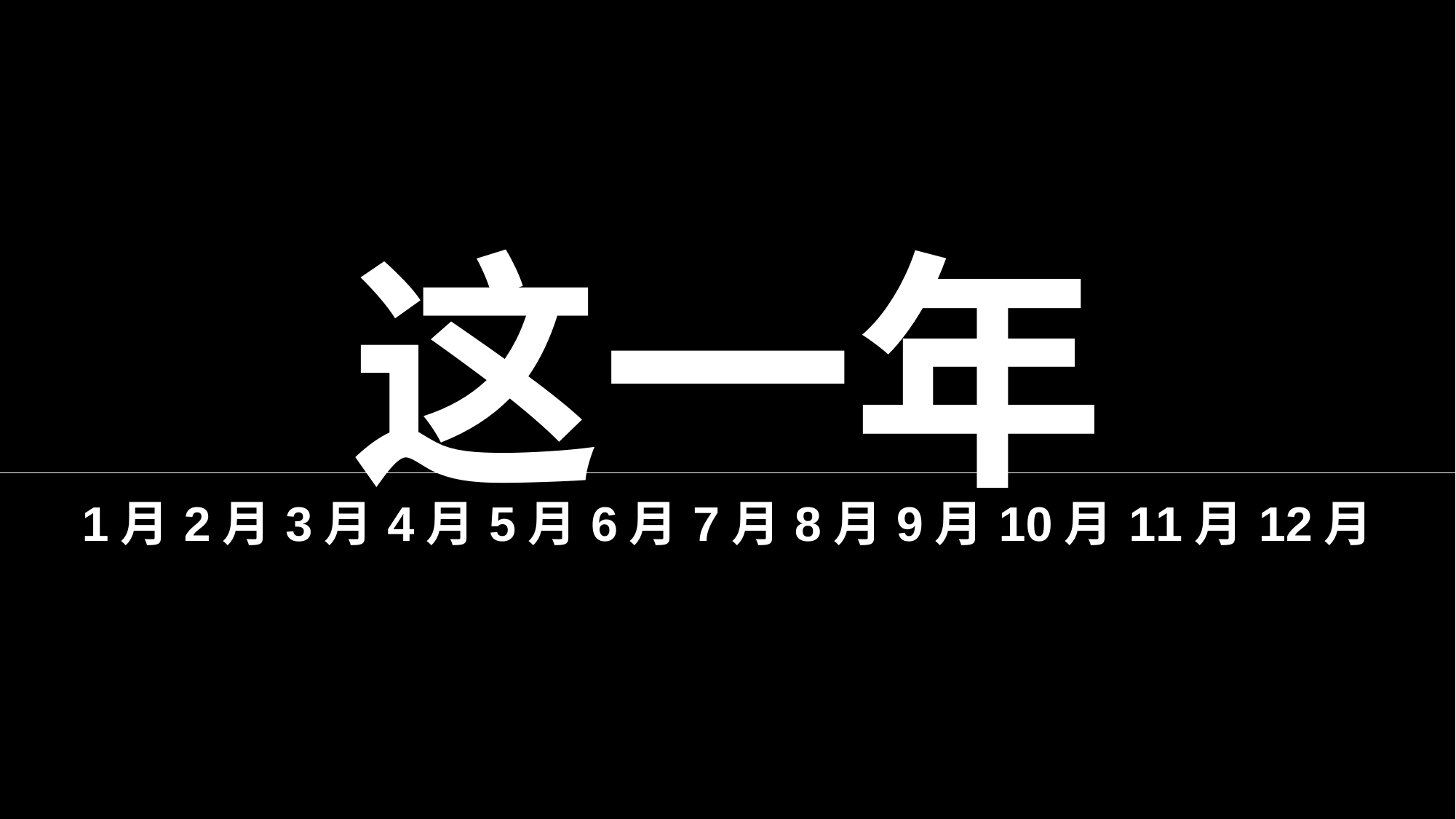

这一年
1月
2月
3月
4月
5月
6月
7月
8月
9月
10月
11月
12月